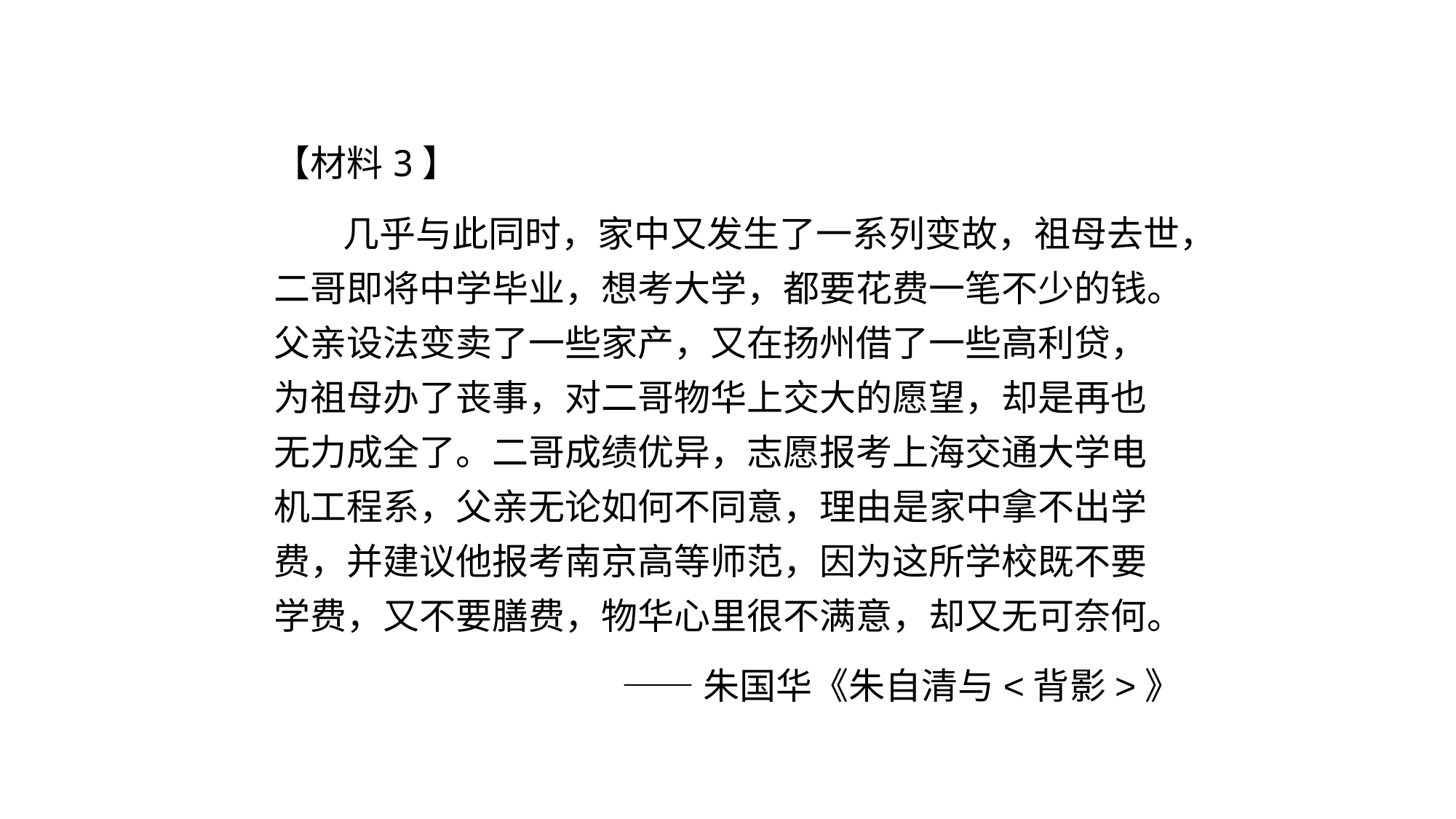

【材料3】
几乎与此同时，家中又发生了一系列变故，祖母去世，二哥即将中学毕业，想考大学，都要花费一笔不少的钱。父亲设法变卖了一些家产，又在扬州借了一些高利贷，为祖母办了丧事，对二哥物华上交大的愿望，却是再也无力成全了。二哥成绩优异，志愿报考上海交通大学电机工程系，父亲无论如何不同意，理由是家中拿不出学费，并建议他报考南京高等师范，因为这所学校既不要学费，又不要膳费，物华心里很不满意，却又无可奈何。
 ——朱国华《朱自清与<背影>》